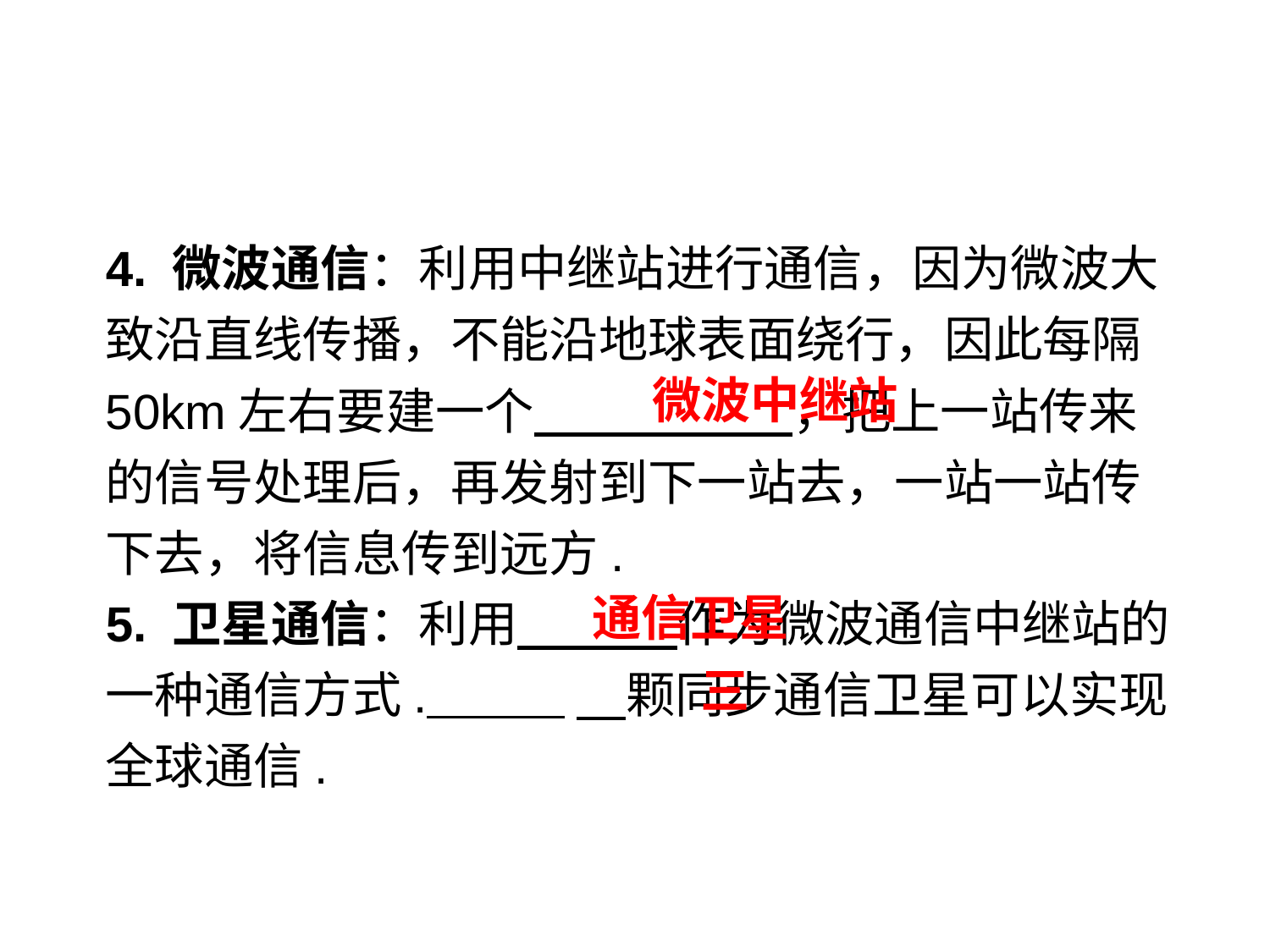

4. 微波通信：利用中继站进行通信，因为微波大致沿直线传播，不能沿地球表面绕行，因此每隔50km左右要建一个                   　，把上一站传来的信号处理后，再发射到下一站去，一站一站传下去，将信息传到远方.
5. 卫星通信：利用          　作为微波通信中继站的一种通信方式.          　颗同步通信卫星可以实现全球通信.
微波中继站
通信卫星
三